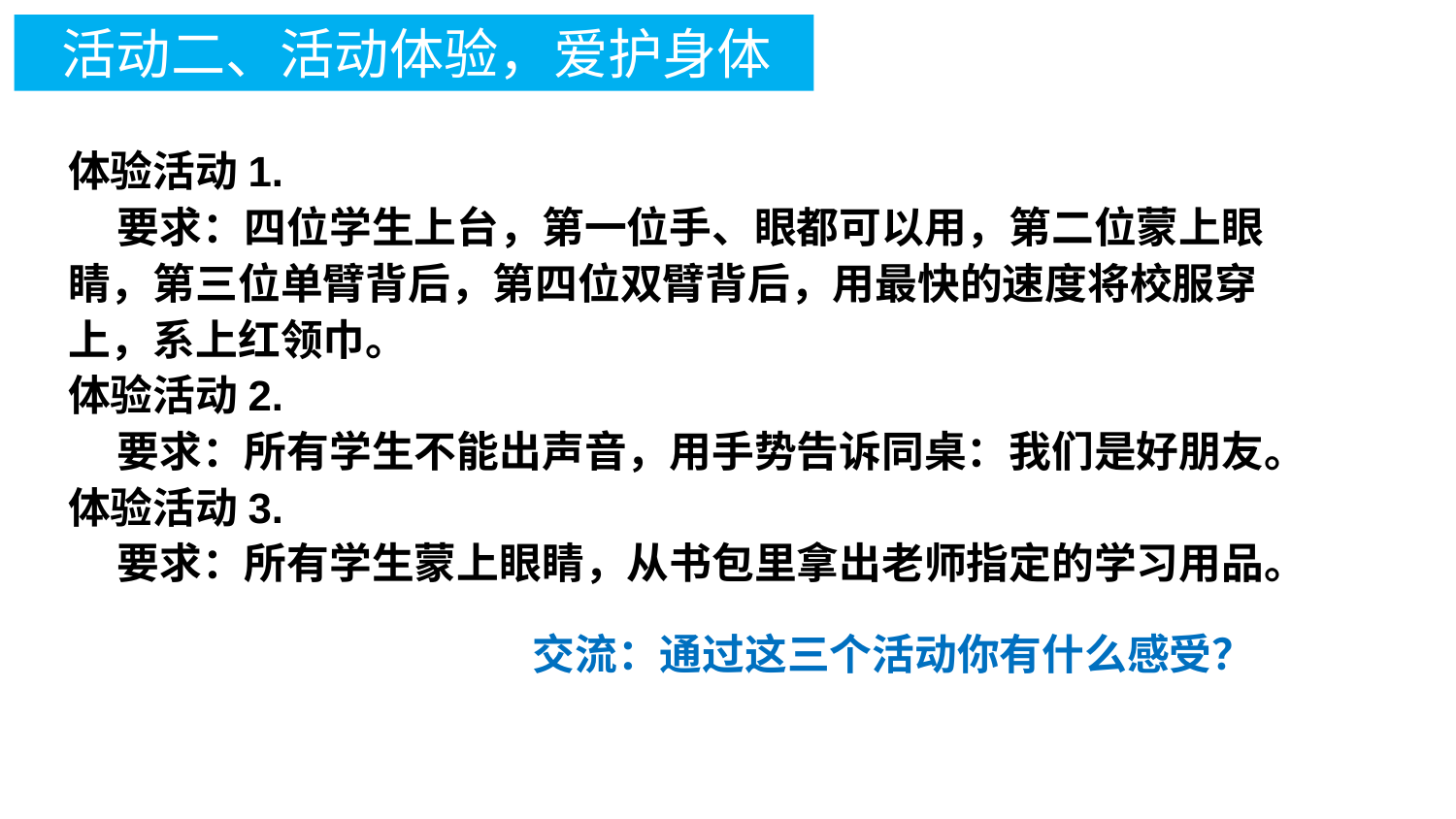

活动二、活动体验，爱护身体
体验活动1.
    要求：四位学生上台，第一位手、眼都可以用，第二位蒙上眼睛，第三位单臂背后，第四位双臂背后，用最快的速度将校服穿上，系上红领巾。
体验活动2.
    要求：所有学生不能出声音，用手势告诉同桌：我们是好朋友。
体验活动3.
    要求：所有学生蒙上眼睛，从书包里拿出老师指定的学习用品。
交流：通过这三个活动你有什么感受？